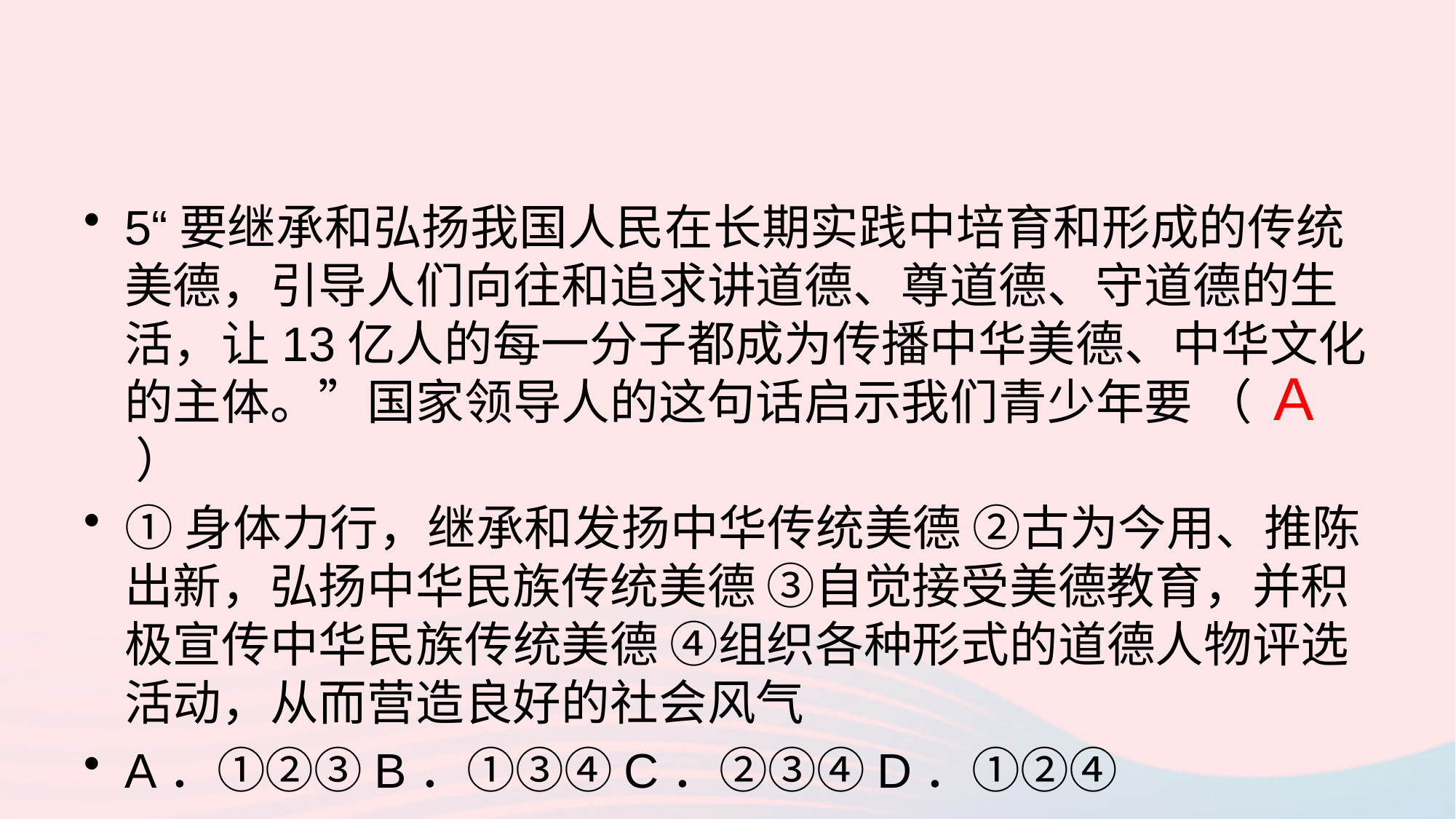

5“要继承和弘扬我国人民在长期实践中培育和形成的传统美德，引导人们向往和追求讲道德、尊道德、守道德的生活，让13亿人的每一分子都成为传播中华美德、中华文化的主体。”国家领导人的这句话启示我们青少年要 （       ）
①身体力行，继承和发扬中华传统美德 ②古为今用、推陈出新，弘扬中华民族传统美德 ③自觉接受美德教育，并积极宣传中华民族传统美德 ④组织各种形式的道德人物评选活动，从而营造良好的社会风气
A．①②③B．①③④C．②③④D．①②④
A